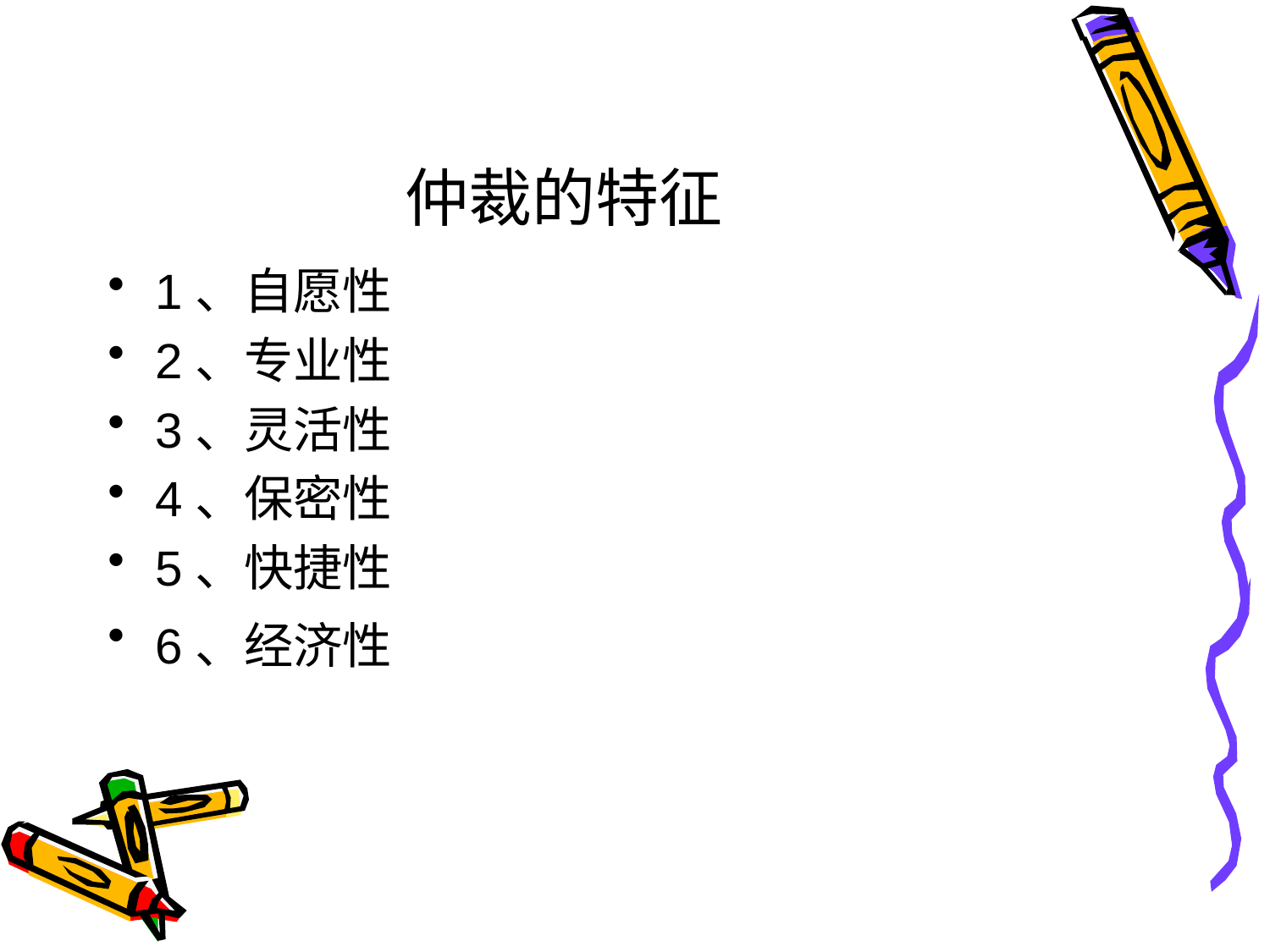

# 仲裁的特征
1、自愿性
2、专业性
3、灵活性
4、保密性
5、快捷性
6、经济性